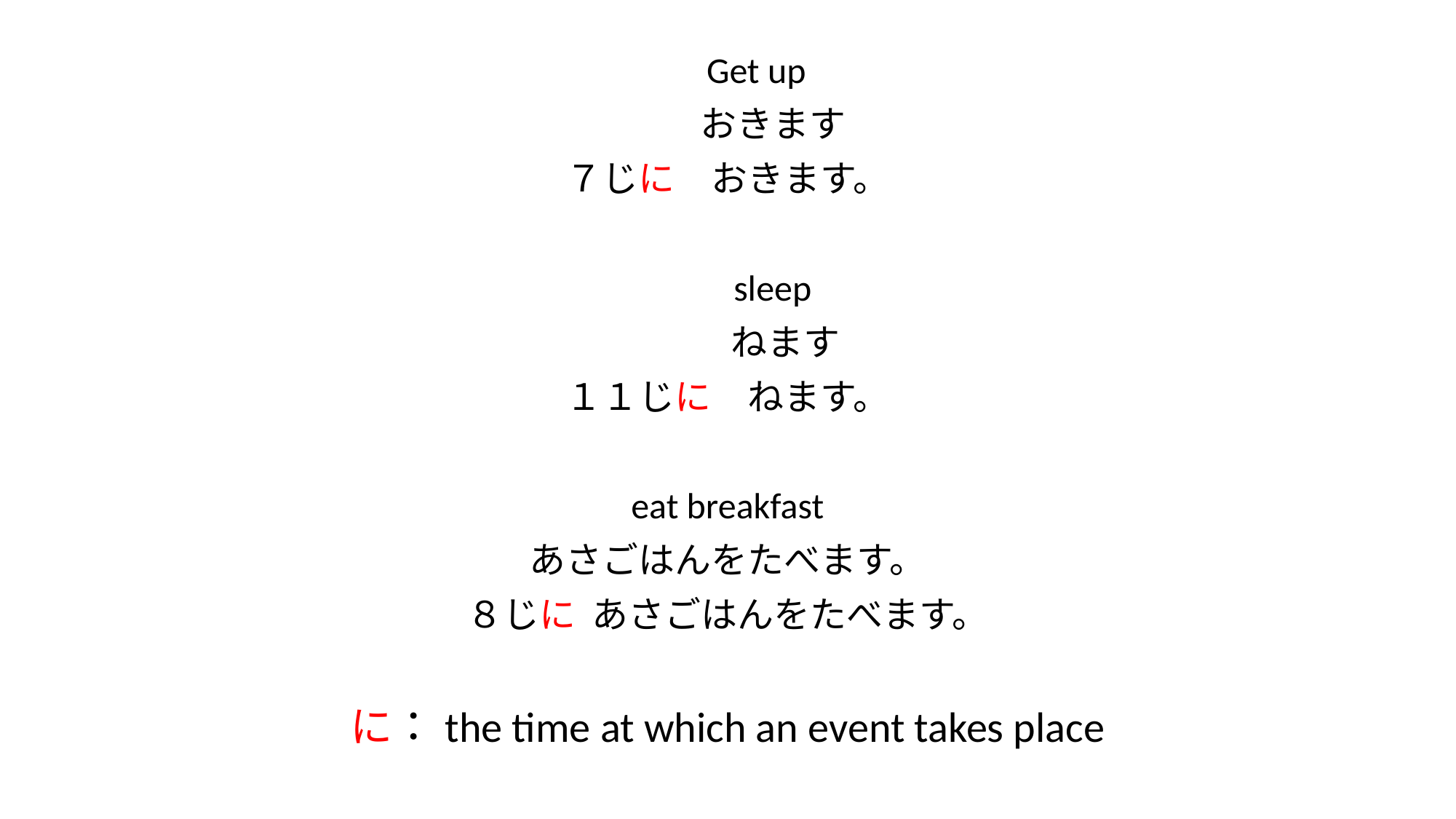

#
       Get up
          おきます
７じに　おきます。

           sleep
             ねます
１１じに　ねます。

eat breakfast
あさごはんをたべます。
８じに  あさごはんをたべます。

に：the time at which an event takes place